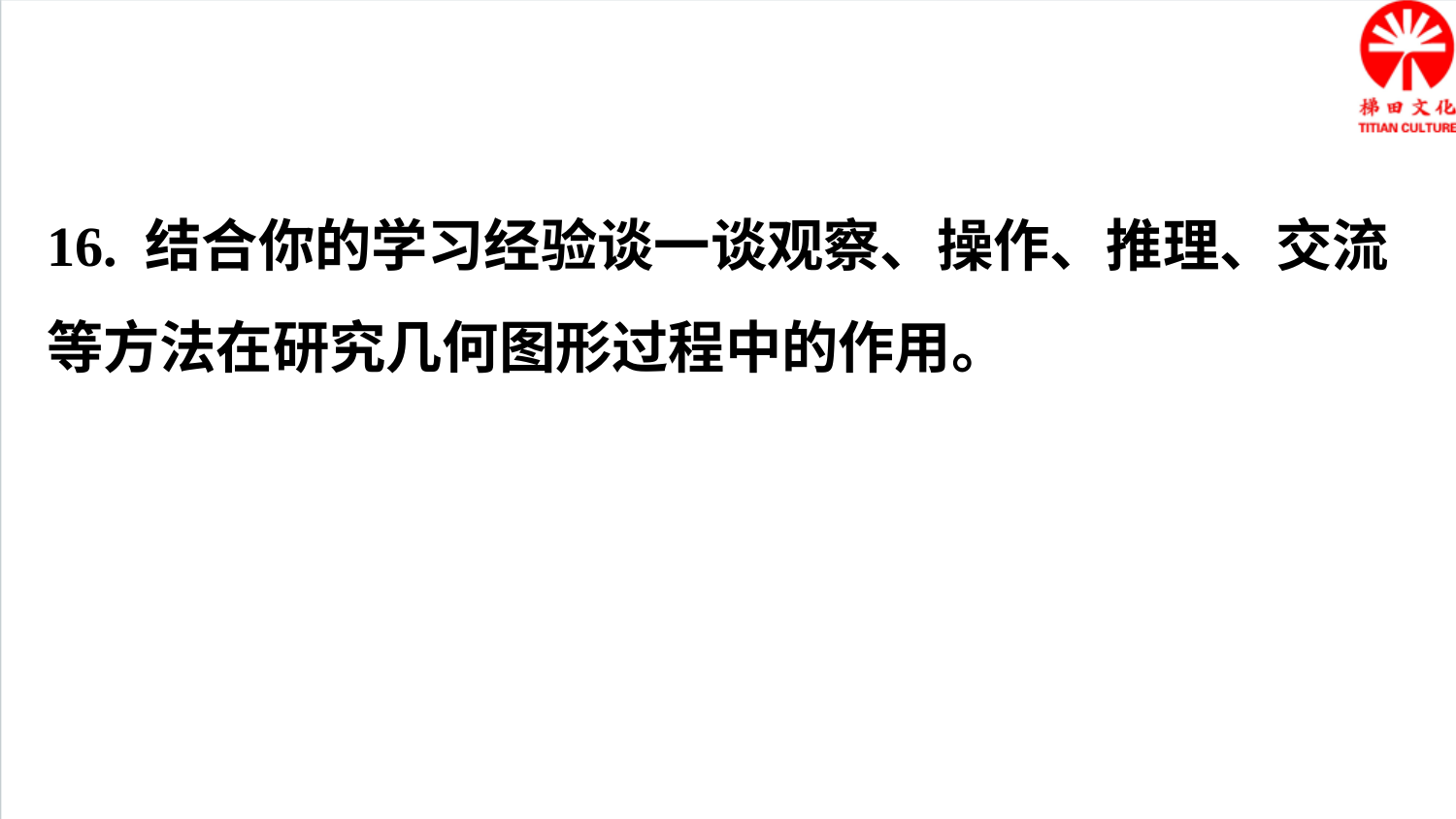

16. 结合你的学习经验谈一谈观察、操作、推理、交流等方法在研究几何图形过程中的作用。